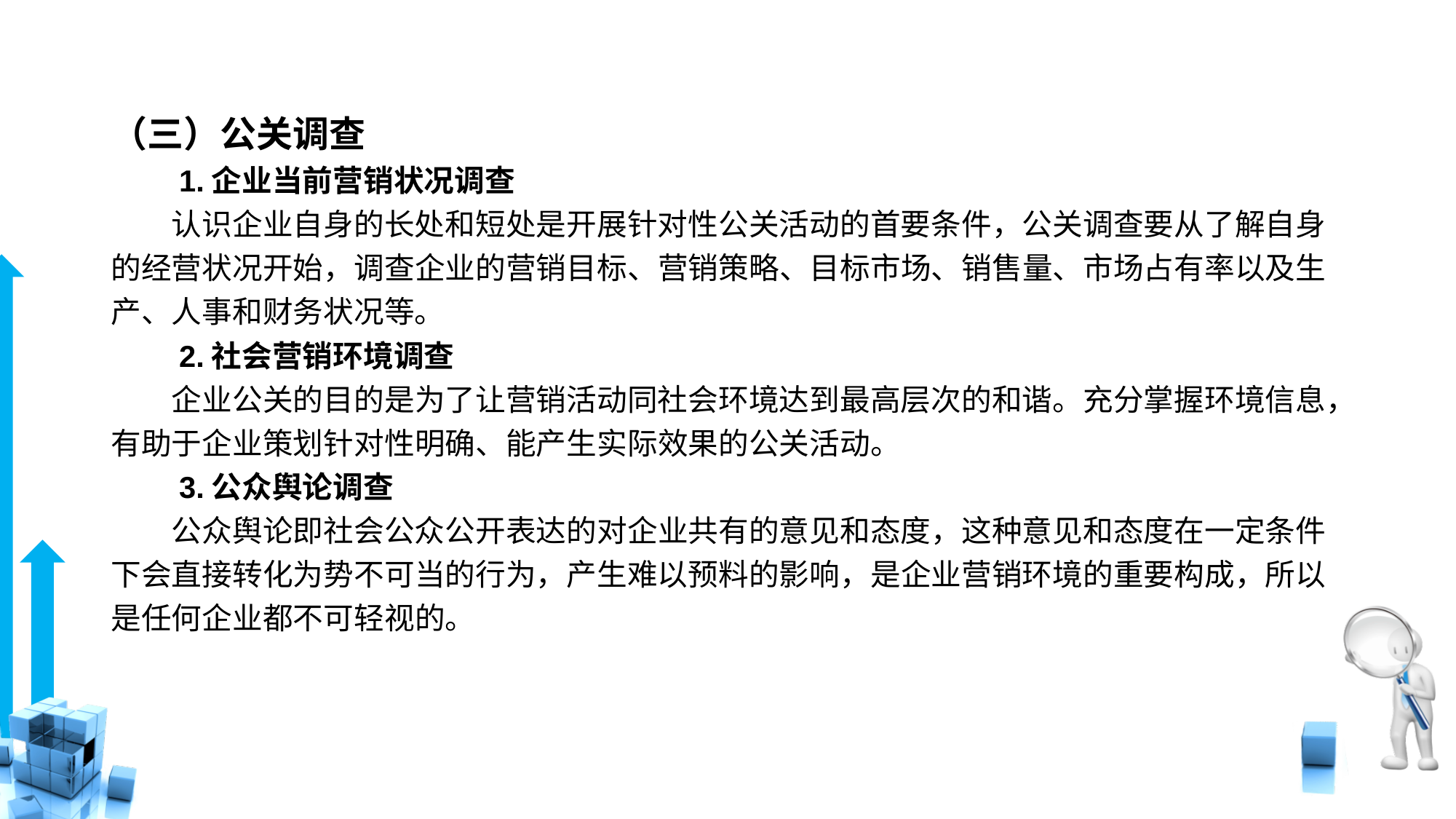

# （三）公关调查
　　1.企业当前营销状况调查
　　认识企业自身的长处和短处是开展针对性公关活动的首要条件，公关调查要从了解自身的经营状况开始，调查企业的营销目标、营销策略、目标市场、销售量、市场占有率以及生产、人事和财务状况等。
　　2.社会营销环境调查
　　企业公关的目的是为了让营销活动同社会环境达到最高层次的和谐。充分掌握环境信息，有助于企业策划针对性明确、能产生实际效果的公关活动。
　　3.公众舆论调查
　　公众舆论即社会公众公开表达的对企业共有的意见和态度，这种意见和态度在一定条件下会直接转化为势不可当的行为，产生难以预料的影响，是企业营销环境的重要构成，所以是任何企业都不可轻视的。